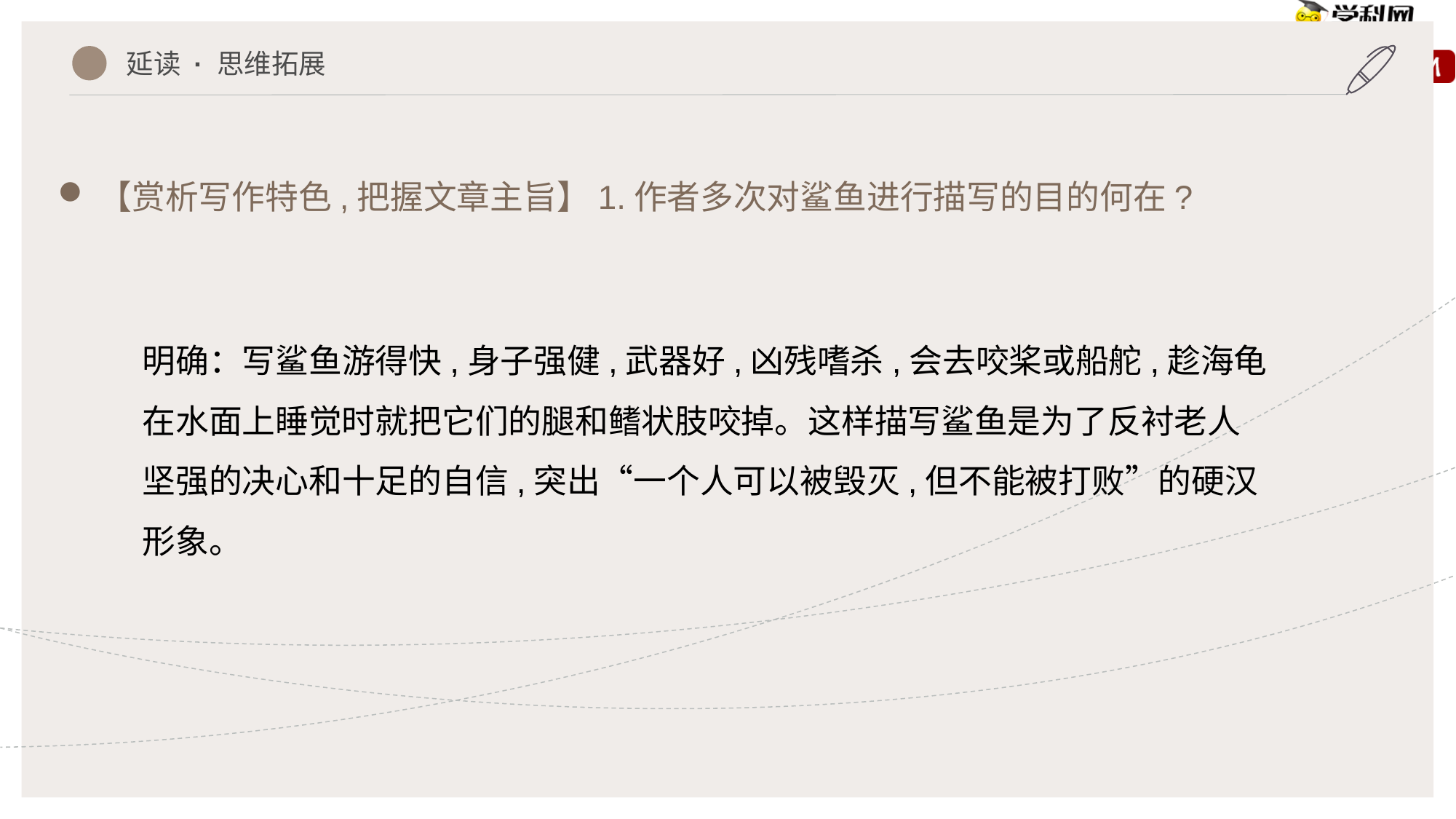

延读 · 思维拓展

【赏析写作特色,把握文章主旨】1.作者多次对鲨鱼进行描写的目的何在?

明确：写鲨鱼游得快,身子强健,武器好,凶残嗜杀,会去咬桨或船舵,趁海龟在水面上睡觉时就把它们的腿和鳍状肢咬掉。这样描写鲨鱼是为了反衬老人坚强的决心和十足的自信,突出“一个人可以被毁灭,但不能被打败”的硬汉形象。